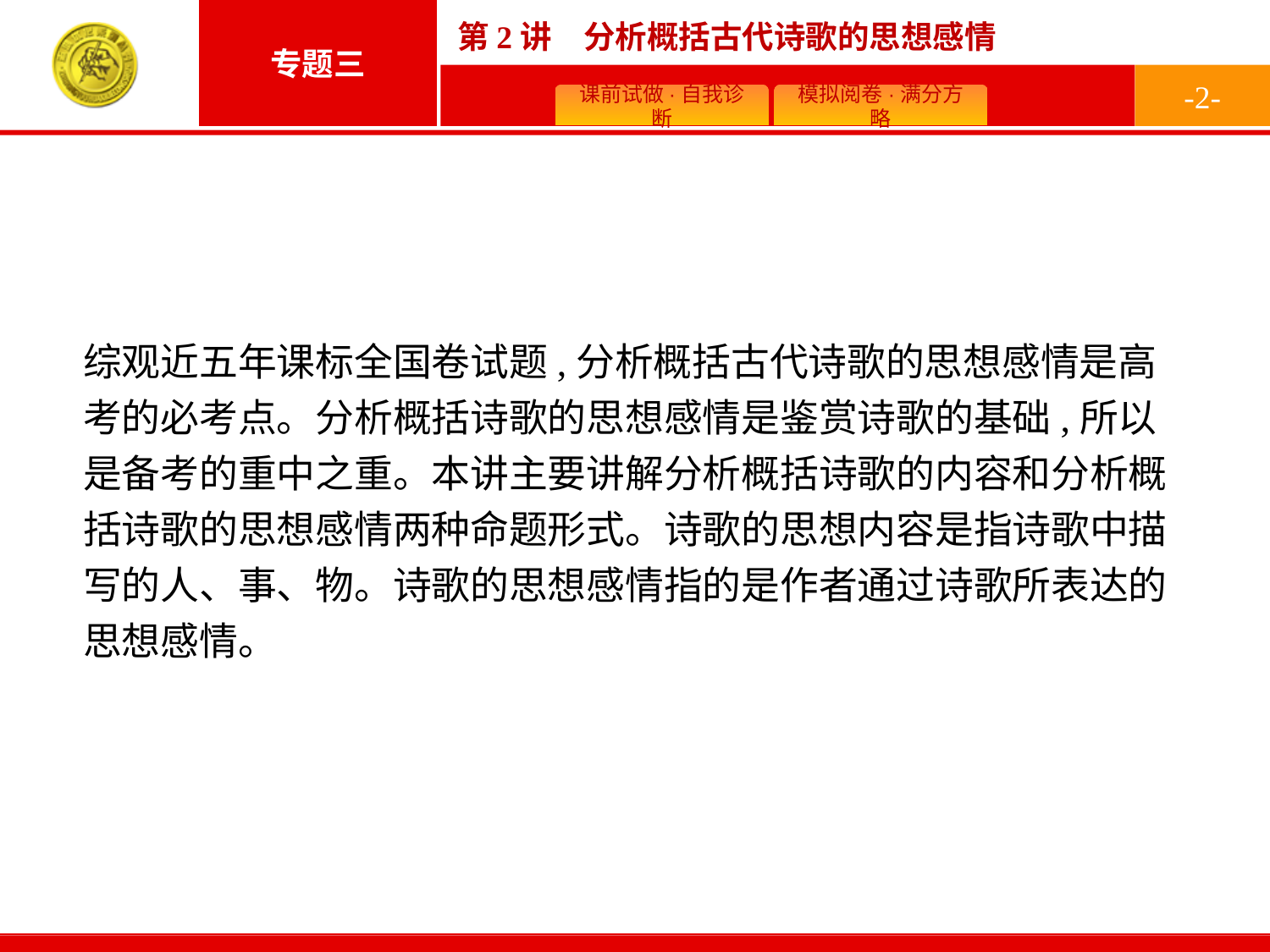

-2-
综观近五年课标全国卷试题,分析概括古代诗歌的思想感情是高考的必考点。分析概括诗歌的思想感情是鉴赏诗歌的基础,所以是备考的重中之重。本讲主要讲解分析概括诗歌的内容和分析概括诗歌的思想感情两种命题形式。诗歌的思想内容是指诗歌中描写的人、事、物。诗歌的思想感情指的是作者通过诗歌所表达的思想感情。